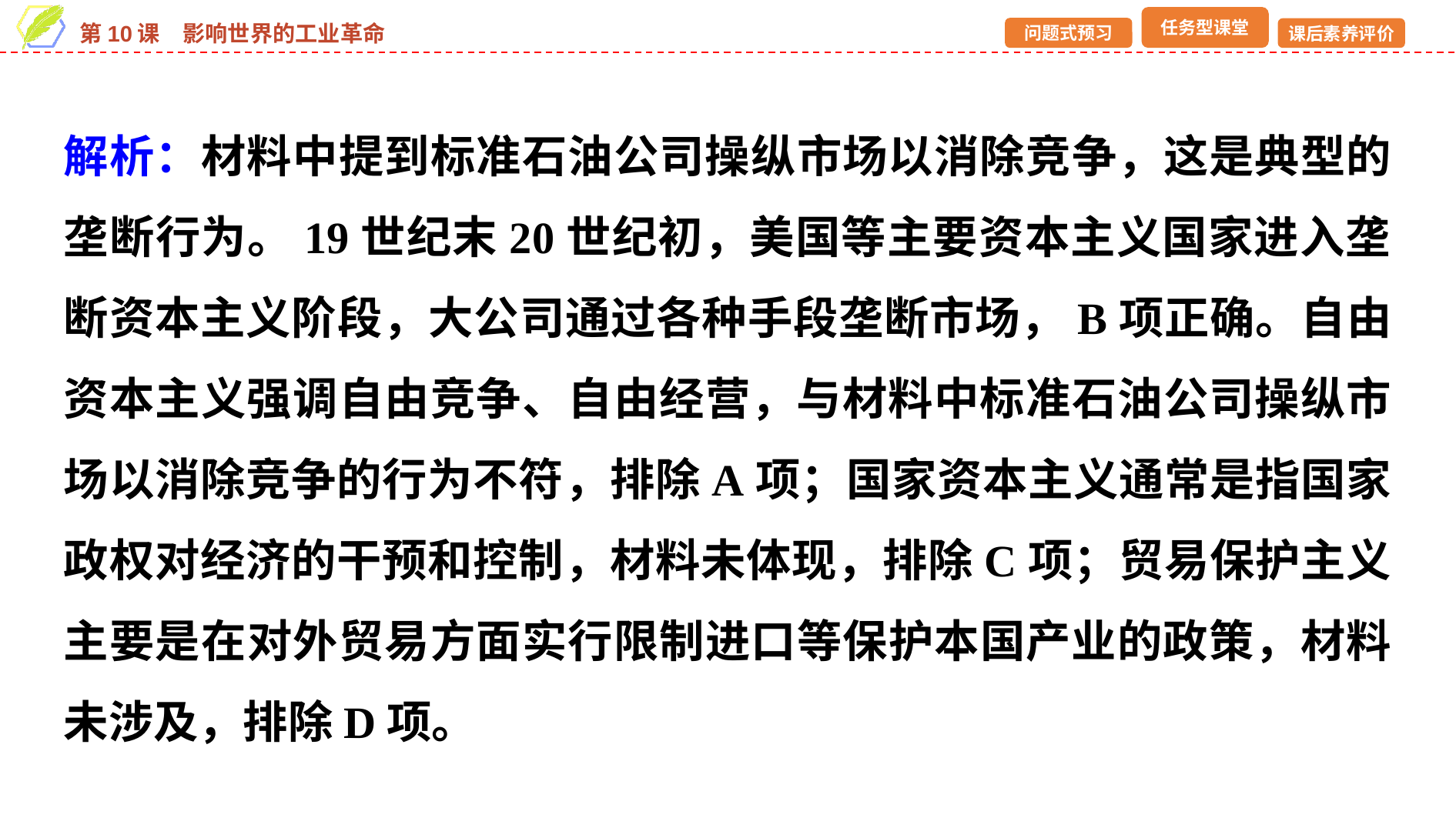

解析：材料中提到标准石油公司操纵市场以消除竞争，这是典型的垄断行为。19世纪末20世纪初，美国等主要资本主义国家进入垄断资本主义阶段，大公司通过各种手段垄断市场，B项正确。自由资本主义强调自由竞争、自由经营，与材料中标准石油公司操纵市场以消除竞争的行为不符，排除A项；国家资本主义通常是指国家政权对经济的干预和控制，材料未体现，排除C项；贸易保护主义主要是在对外贸易方面实行限制进口等保护本国产业的政策，材料未涉及，排除D项。